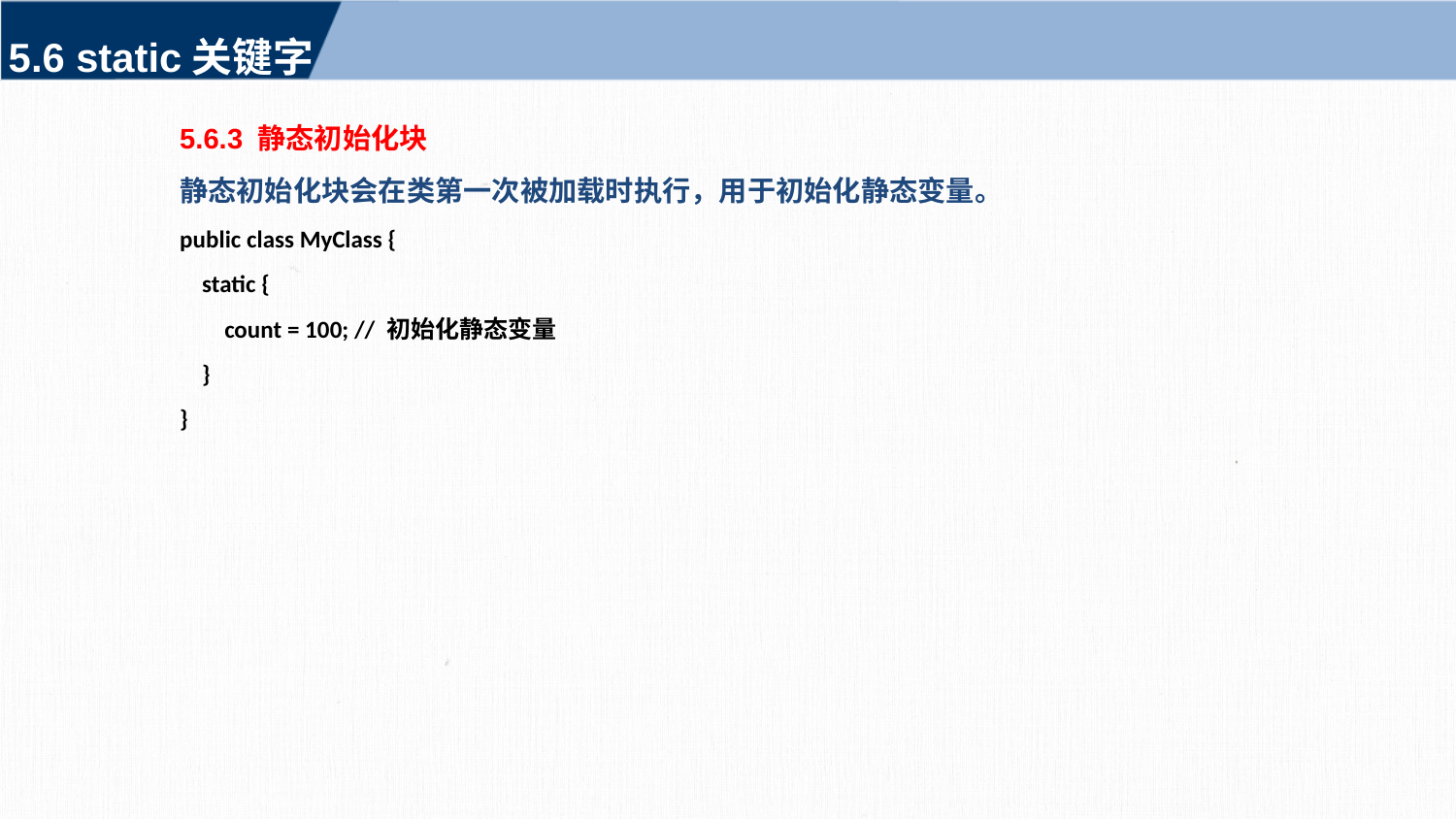

5.6 static关键字

5.6.3 静态初始化块
静态初始化块会在类第一次被加载时执行，用于初始化静态变量。
public class MyClass {
    static {
        count = 100; // 初始化静态变量
    }
}